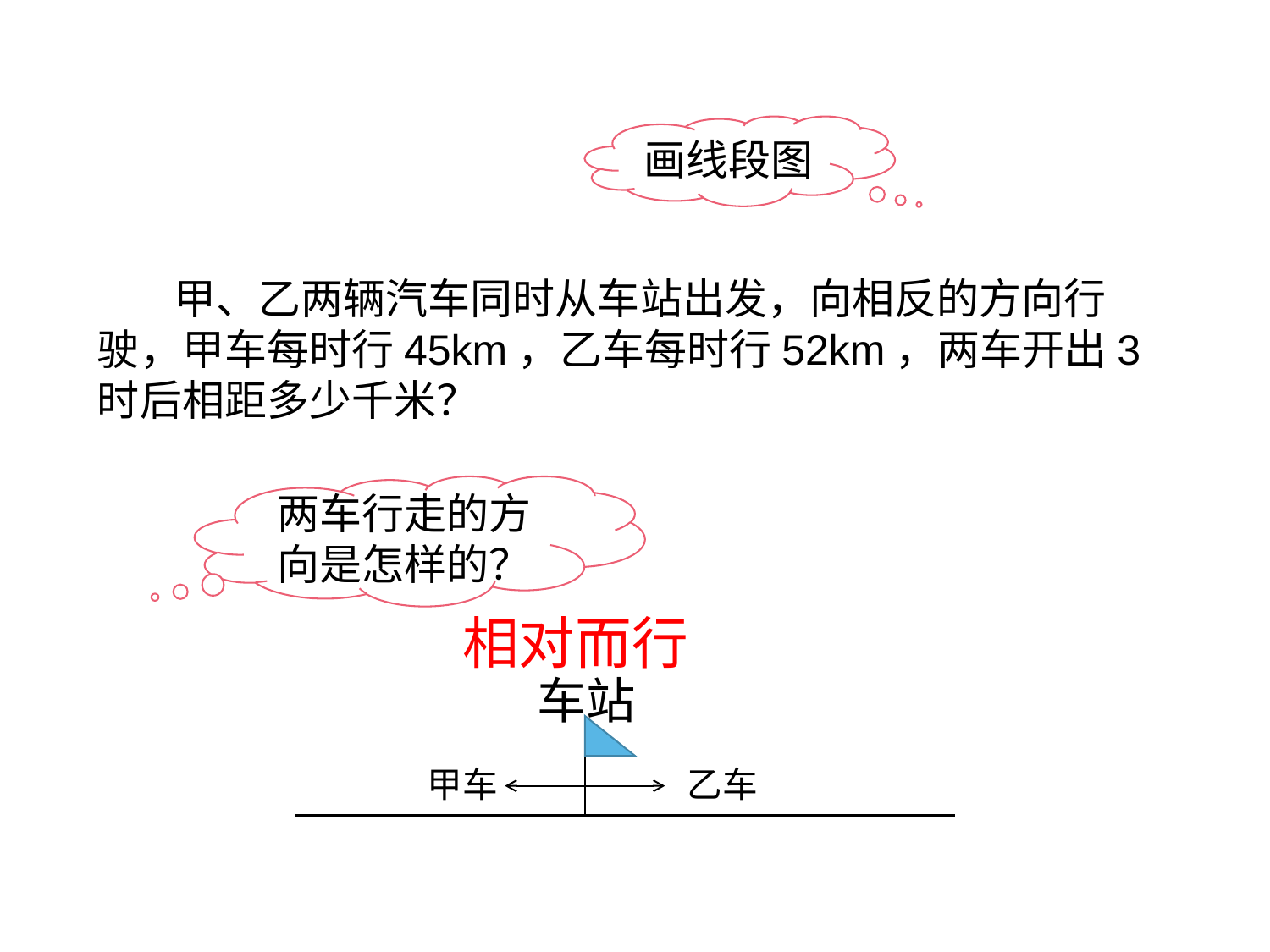

画线段图
       甲、乙两辆汽车同时从车站出发，向相反的方向行驶，甲车每时行45km，乙车每时行52km，两车开出3时后相距多少千米？
两车行走的方向是怎样的？
相对而行
车站

甲车
乙车